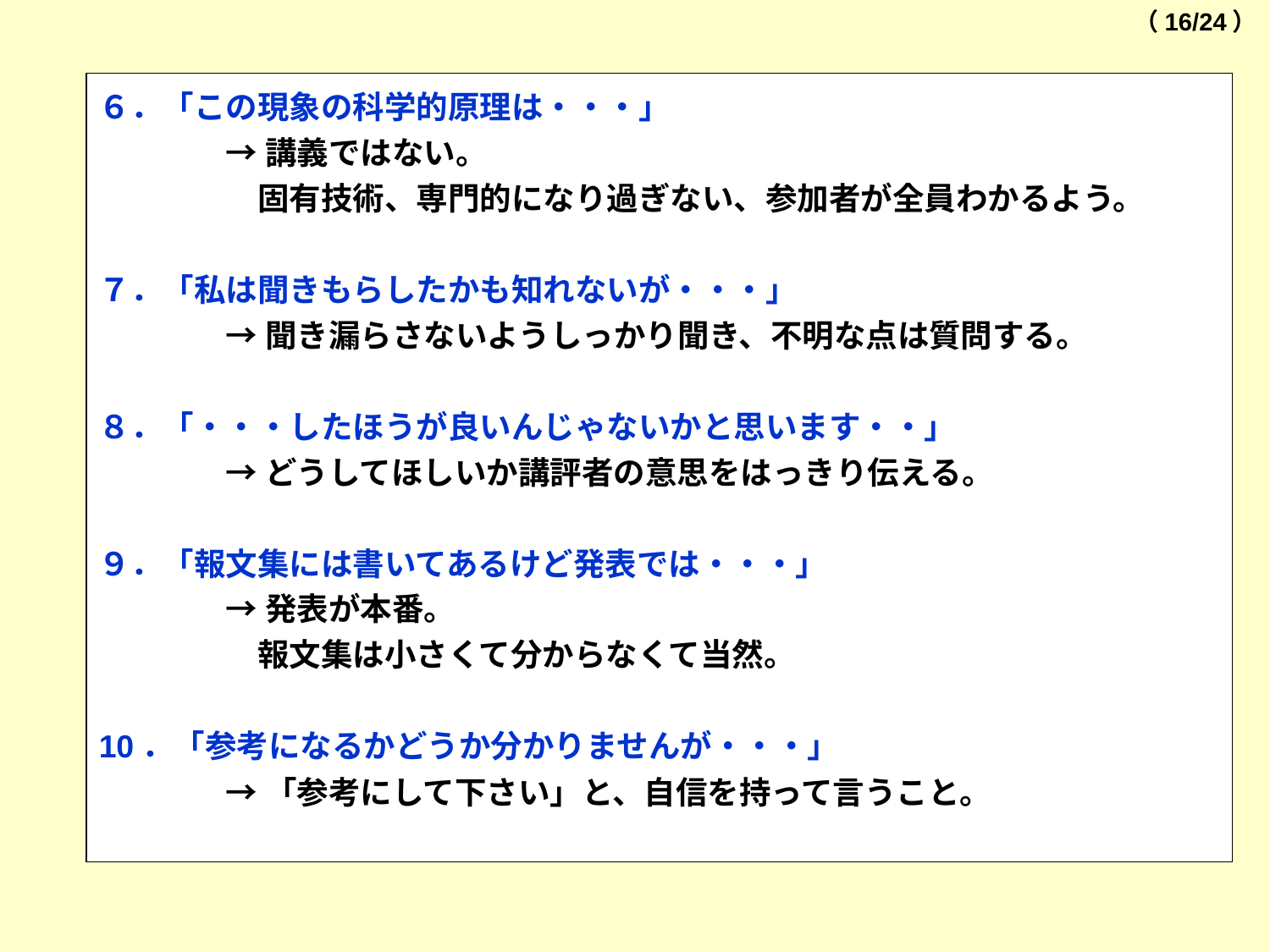

（16/24）
６．「この現象の科学的原理は・・・」
	→講義ではない。
	　固有技術、専門的になり過ぎない、参加者が全員わかるよう。

７．「私は聞きもらしたかも知れないが・・・」
	→聞き漏らさないようしっかり聞き、不明な点は質問する。

８．「・・・したほうが良いんじゃないかと思います・・」
	→どうしてほしいか講評者の意思をはっきり伝える。

９．「報文集には書いてあるけど発表では・・・」
	→発表が本番。
	　報文集は小さくて分からなくて当然。

10．「参考になるかどうか分かりませんが・・・」
	→「参考にして下さい」と、自信を持って言うこと。